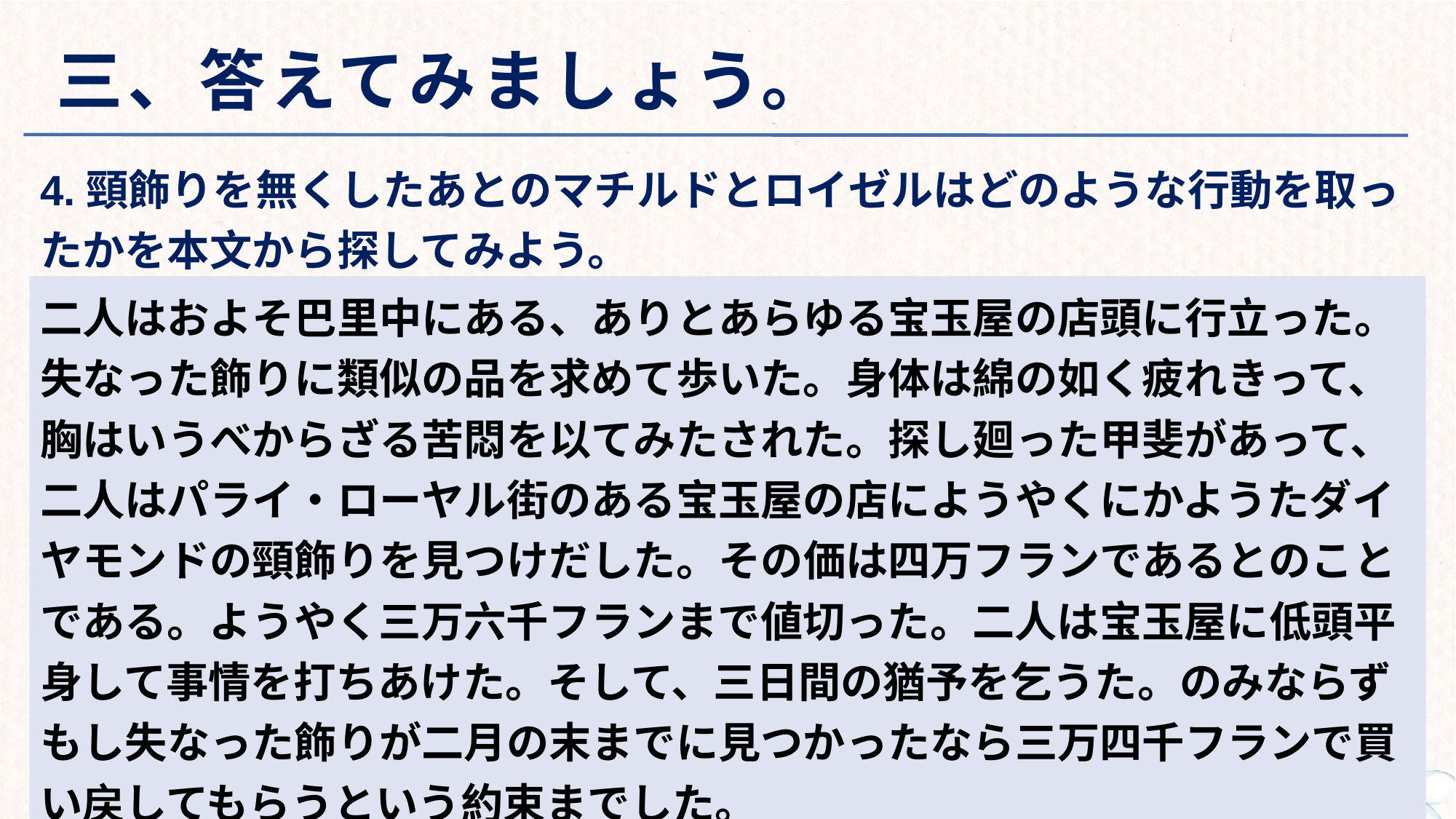

# 三、答えてみましょう。
4.頸飾りを無くしたあとのマチルドとロイゼルはどのような行動を取ったかを本文から探してみよう。
二人はおよそ巴里中にある、ありとあらゆる宝玉屋の店頭に行立った。失なった飾りに類似の品を求めて歩いた。身体は綿の如く疲れきって、胸はいうべからざる苦悶を以てみたされた。探し廻った甲斐があって、二人はパライ・ローヤル街のある宝玉屋の店にようやくにかようたダイヤモンドの頸飾りを見つけだした。その価は四万フランであるとのことである。ようやく三万六千フランまで値切った。二人は宝玉屋に低頭平身して事情を打ちあけた。そして、三日間の猶予を乞うた。のみならずもし失なった飾りが二月の末までに見つかったなら三万四千フランで買い戻してもらうという約束までした。